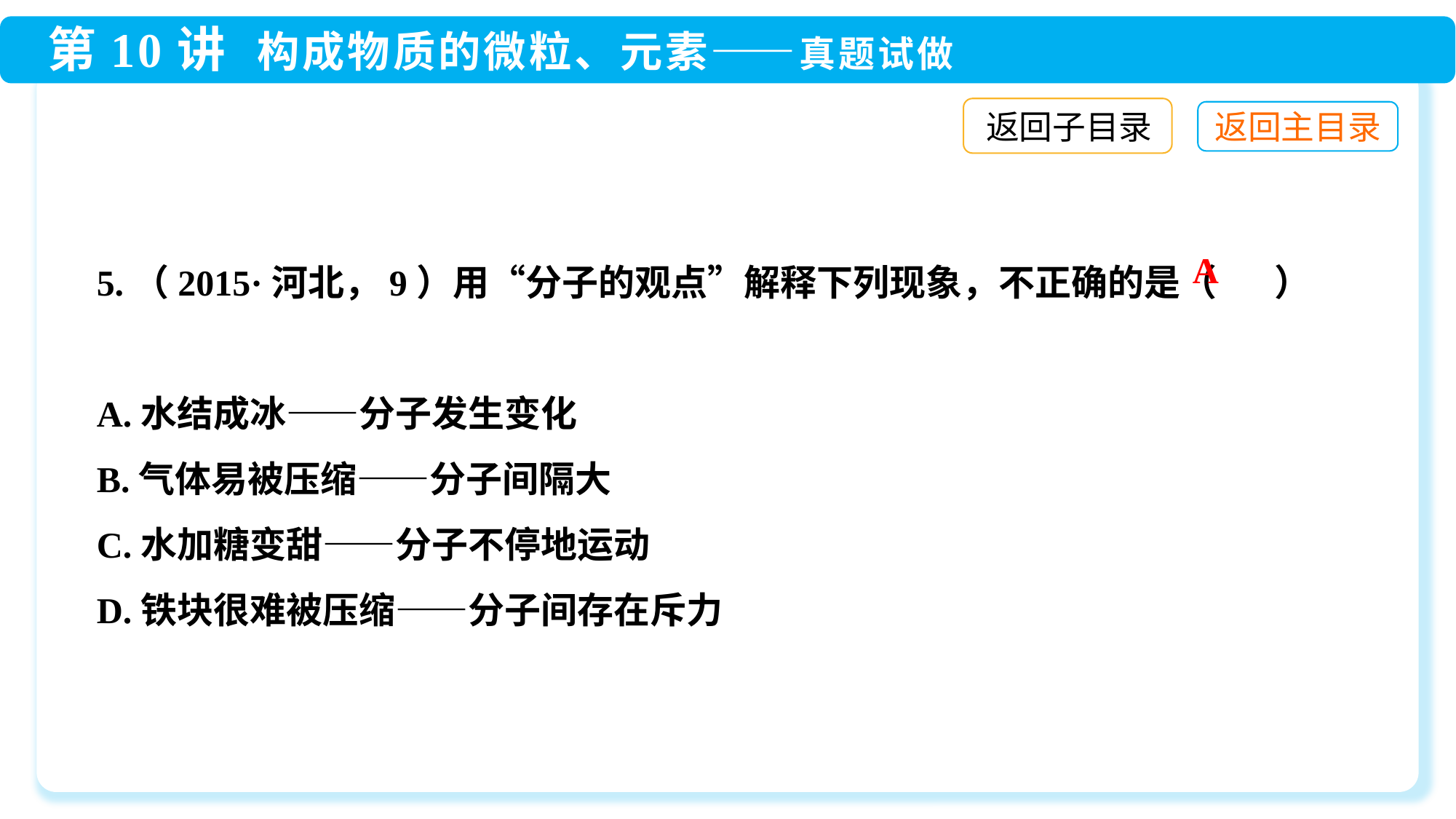

返回子目录

5.（2015·河北，9）用“分子的观点”解释下列现象，不正确的是（       ）

A.水结成冰——分子发生变化
B.气体易被压缩——分子间隔大
C.水加糖变甜——分子不停地运动
D.铁块很难被压缩——分子间存在斥力
A